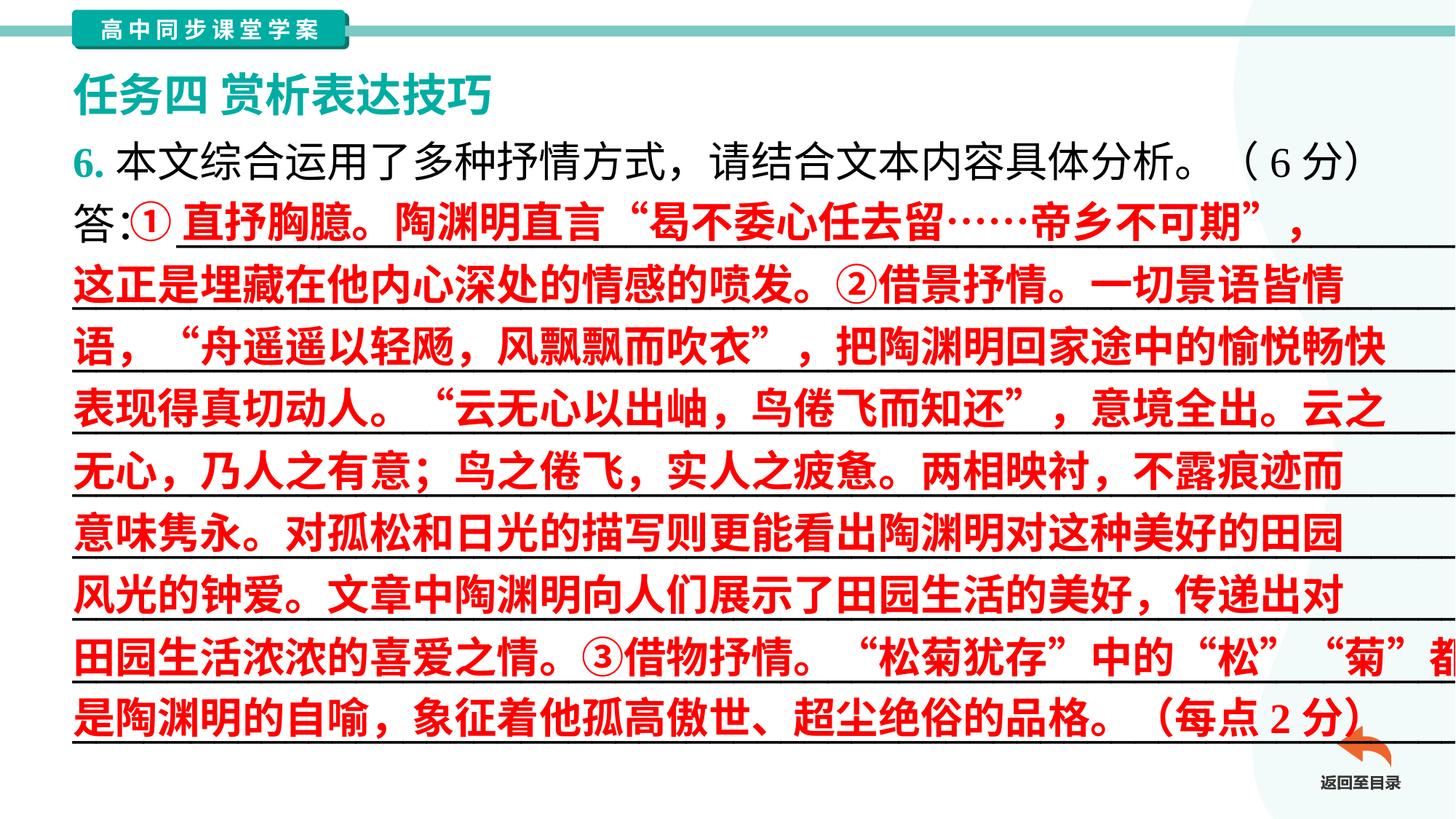

任务四 赏析表达技巧
6.本文综合运用了多种抒情方式，请结合文本内容具体分析。（6分）
答： ________________________________________________________
_____________________________________________________________
_____________________________________________________________
_____________________________________________________________
_____________________________________________________________
_____________________________________________________________
_____________________________________________________________
_____________________________________________________________
_____________________________________________________________
      ①直抒胸臆。陶渊明直言“曷不委心任去留……帝乡不可期”，
这正是埋藏在他内心深处的情感的喷发。②借景抒情。一切景语皆情
语，“舟遥遥以轻飏，风飘飘而吹衣”，把陶渊明回家途中的愉悦畅快
表现得真切动人。“云无心以出岫，鸟倦飞而知还”，意境全出。云之
无心，乃人之有意；鸟之倦飞，实人之疲惫。两相映衬，不露痕迹而
意味隽永。对孤松和日光的描写则更能看出陶渊明对这种美好的田园
风光的钟爱。文章中陶渊明向人们展示了田园生活的美好，传递出对
田园生活浓浓的喜爱之情。③借物抒情。“松菊犹存”中的“松”“菊”都
是陶渊明的自喻，象征着他孤高傲世、超尘绝俗的品格。（每点2分）